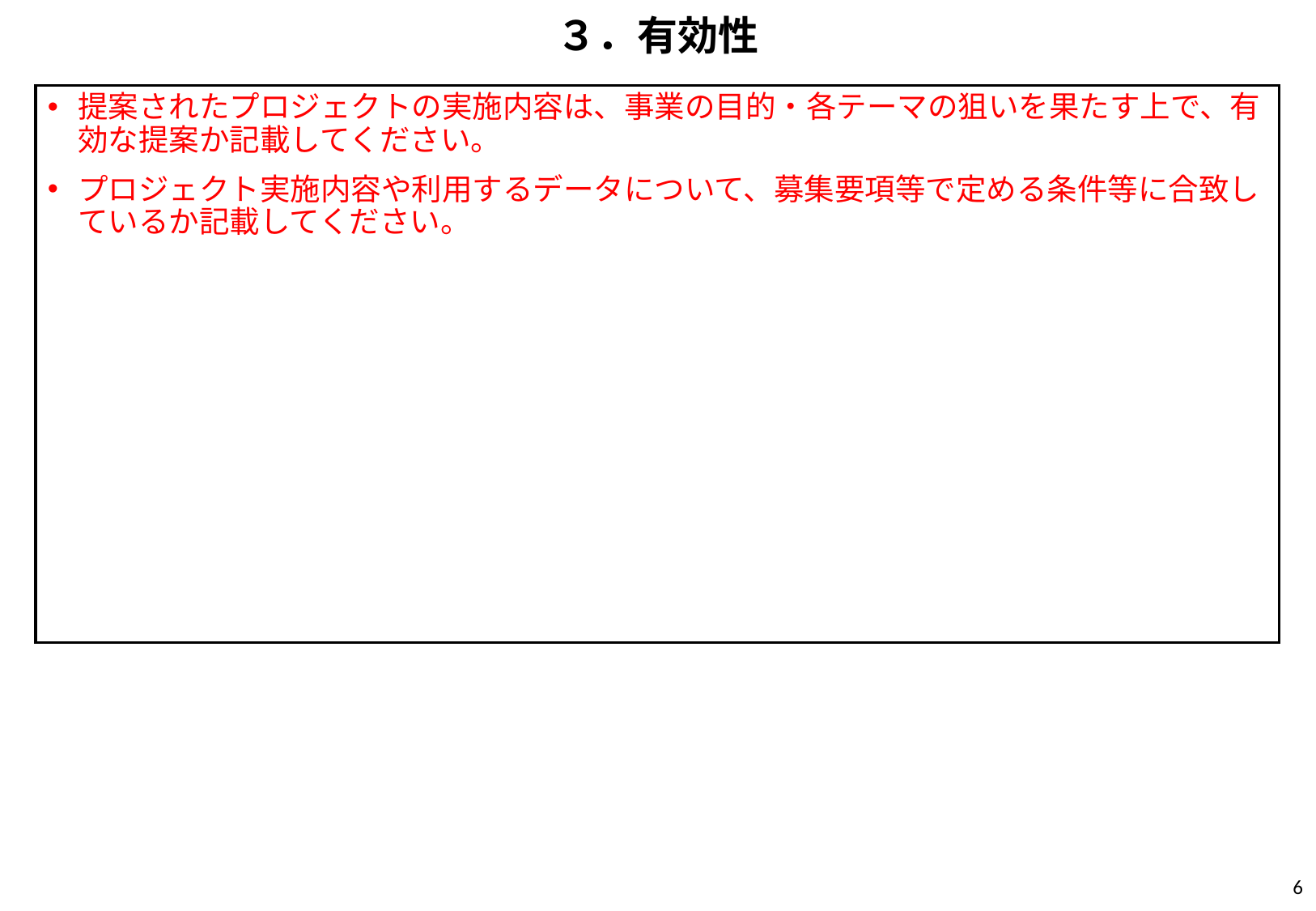

# ３．有効性
提案されたプロジェクトの実施内容は、事業の目的・各テーマの狙いを果たす上で、有効な提案か記載してください。
プロジェクト実施内容や利用するデータについて、募集要項等で定める条件等に合致しているか記載してください。

6